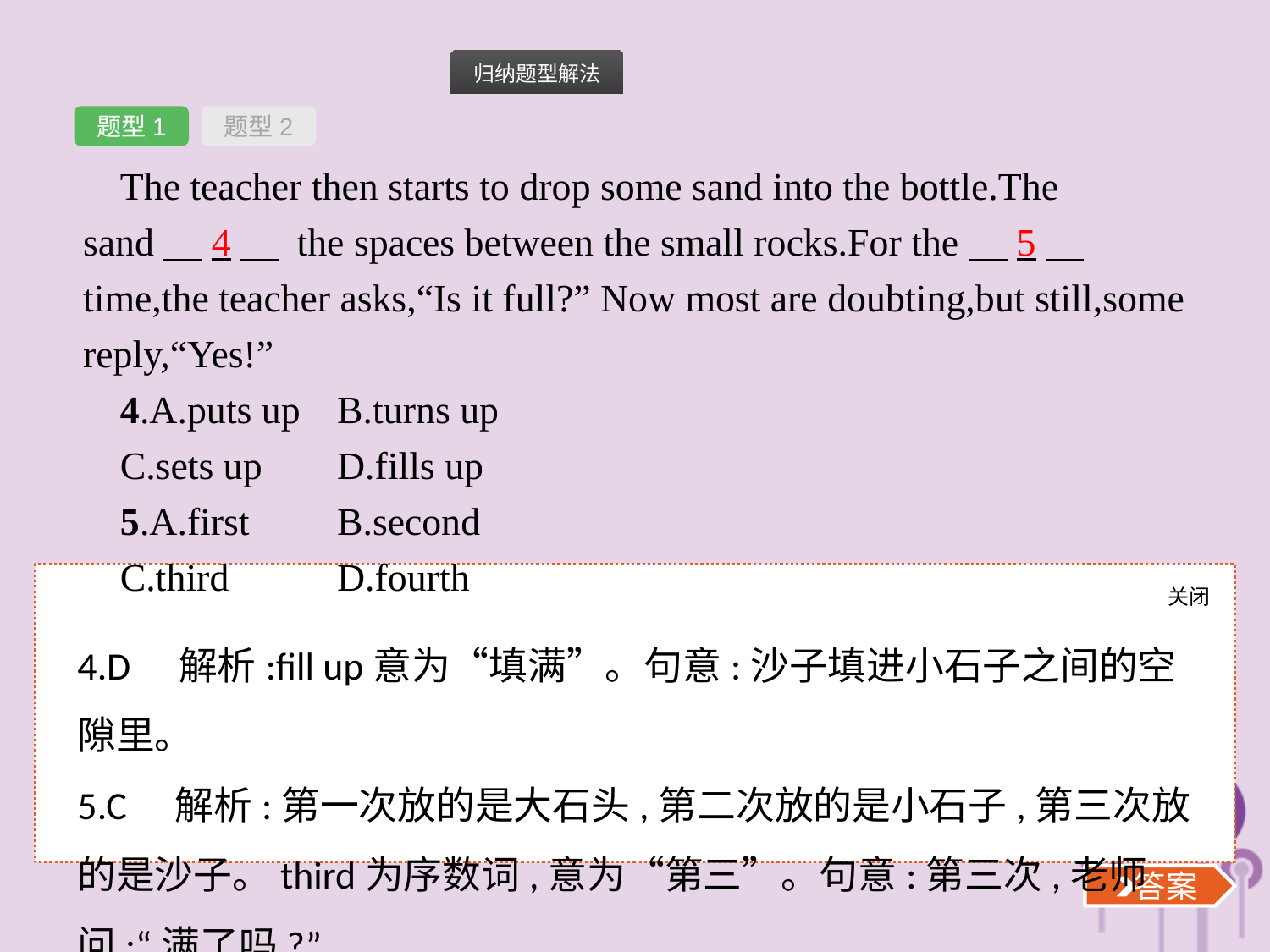

题型1
题型2
The teacher then starts to drop some sand into the bottle.The sand　4　 the spaces between the small rocks.For the　5　 time,the teacher asks,“Is it full?” Now most are doubting,but still,some reply,“Yes!”
4.A.puts up	B.turns up
C.sets up	D.fills up
5.A.first	B.second
C.third	D.fourth

关闭
  答案

4.D　解析:fill up意为“填满”。句意:沙子填进小石子之间的空隙里。
5.C　解析:第一次放的是大石头,第二次放的是小石子,第三次放的是沙子。third为序数词,意为“第三”。句意:第三次,老师问:“满了吗?”
  答案